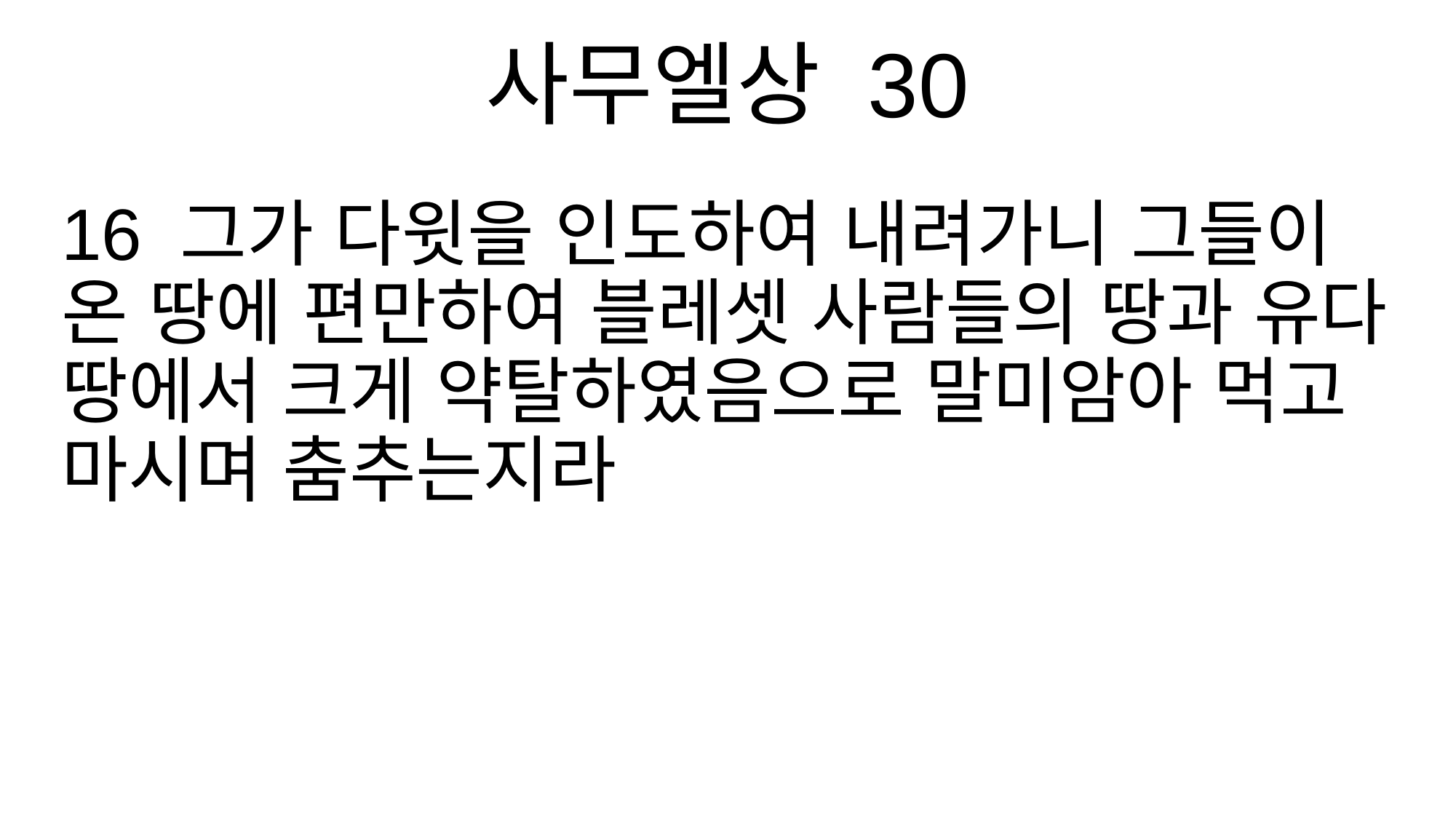

사무엘상 30
16 그가 다윗을 인도하여 내려가니 그들이 온 땅에 편만하여 블레셋 사람들의 땅과 유다 땅에서 크게 약탈하였음으로 말미암아 먹고 마시며 춤추는지라